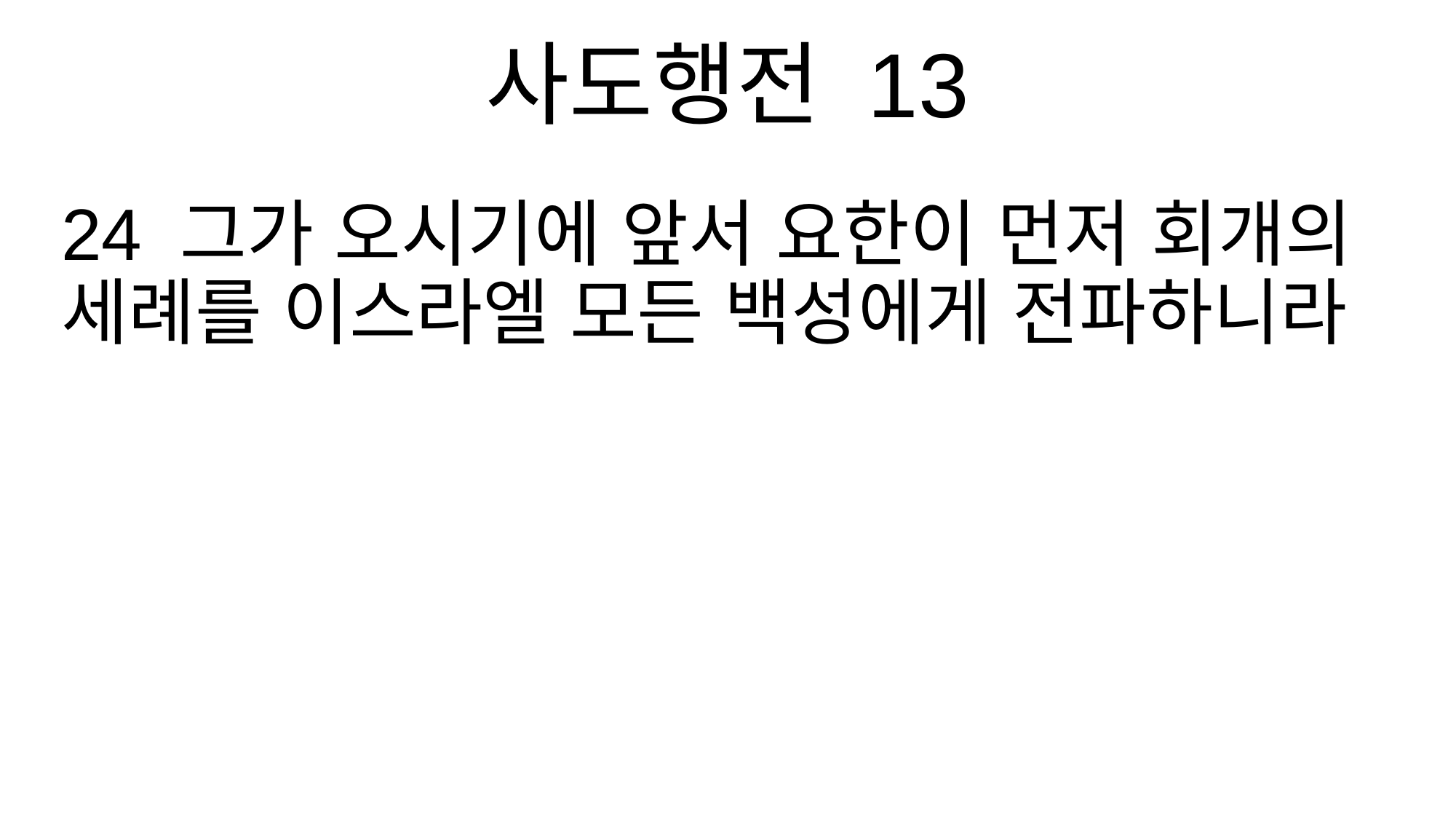

사도행전 13
24 그가 오시기에 앞서 요한이 먼저 회개의 세례를 이스라엘 모든 백성에게 전파하니라